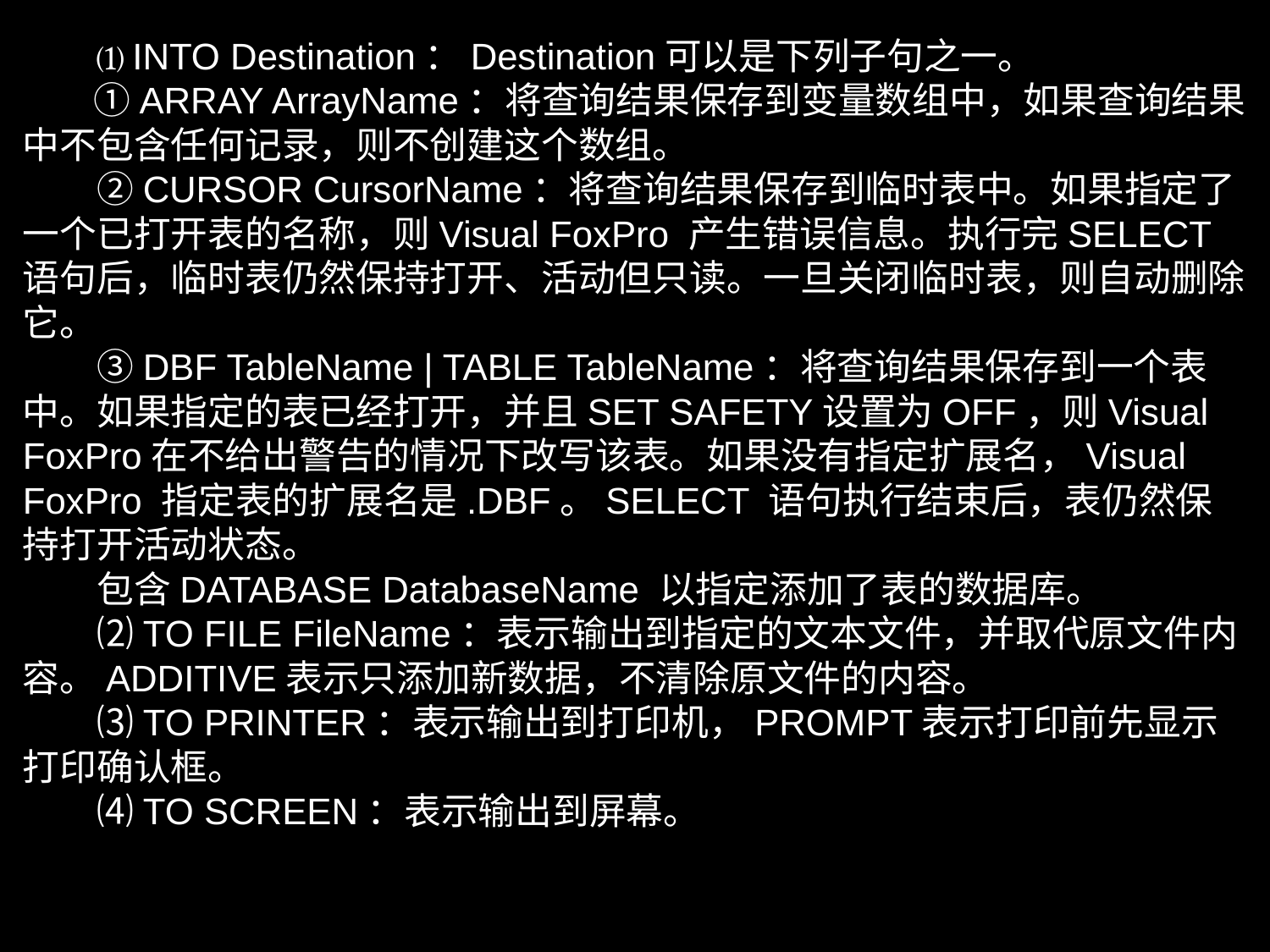

⑴INTO Destination：Destination可以是下列子句之一。
   　①ARRAY ArrayName：将查询结果保存到变量数组中，如果查询结果中不包含任何记录，则不创建这个数组。
　　②CURSOR CursorName：将查询结果保存到临时表中。如果指定了一个已打开表的名称，则Visual FoxPro 产生错误信息。执行完SELECT语句后，临时表仍然保持打开、活动但只读。一旦关闭临时表，则自动删除它。
　　③DBF TableName | TABLE TableName：将查询结果保存到一个表中。如果指定的表已经打开，并且SET SAFETY设置为OFF，则Visual FoxPro在不给出警告的情况下改写该表。如果没有指定扩展名，Visual FoxPro 指定表的扩展名是.DBF。SELECT 语句执行结束后，表仍然保持打开活动状态。
　　包含DATABASE DatabaseName 以指定添加了表的数据库。
　　⑵TO FILE FileName：表示输出到指定的文本文件，并取代原文件内容。ADDITIVE表示只添加新数据，不清除原文件的内容。
　　⑶TO PRINTER：表示输出到打印机，PROMPT表示打印前先显示打印确认框。
　　⑷TO SCREEN：表示输出到屏幕。